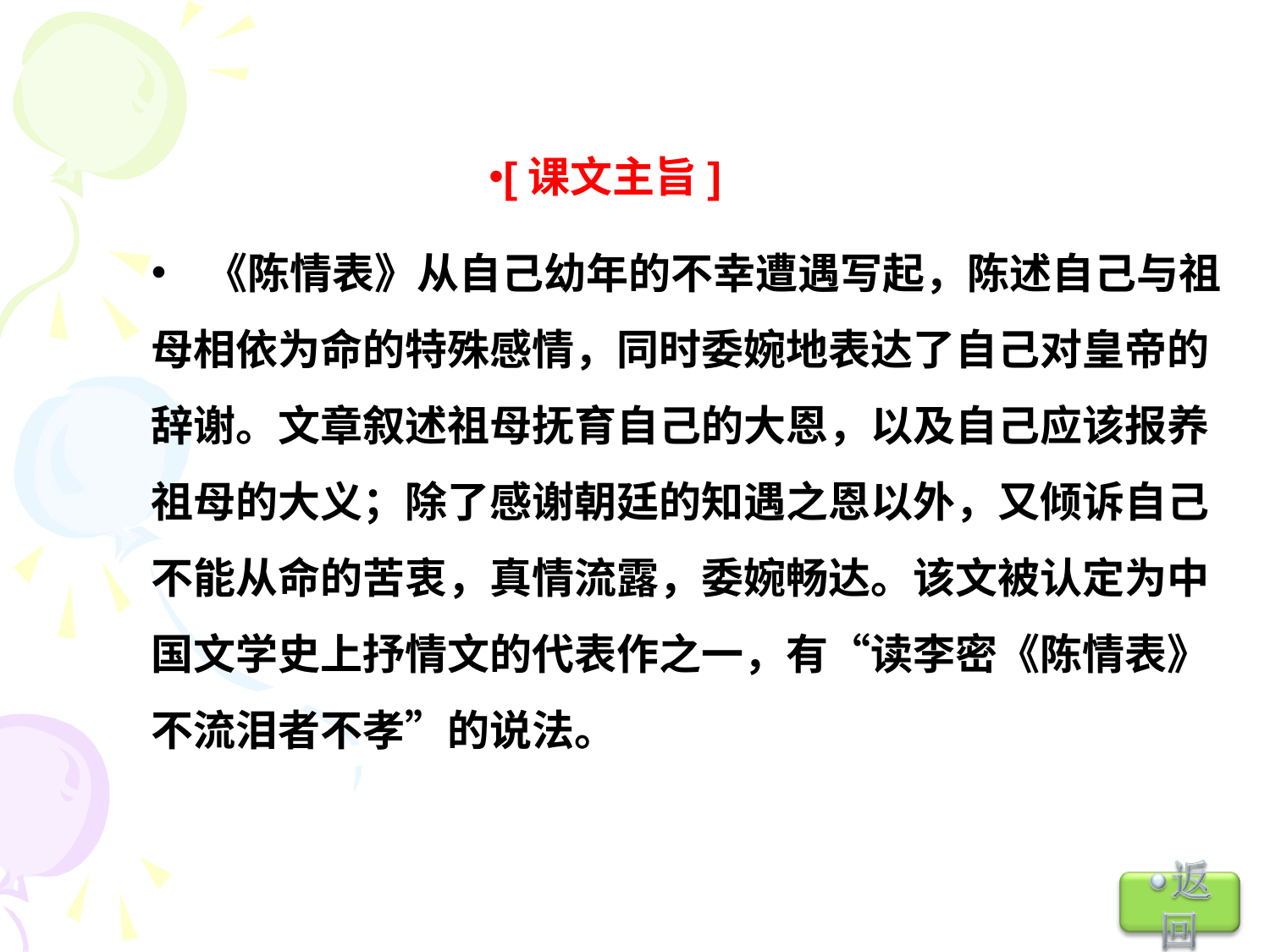

[课文主旨]
   《陈情表》从自己幼年的不幸遭遇写起，陈述自己与祖母相依为命的特殊感情，同时委婉地表达了自己对皇帝的辞谢。文章叙述祖母抚育自己的大恩，以及自己应该报养祖母的大义；除了感谢朝廷的知遇之恩以外，又倾诉自己不能从命的苦衷，真情流露，委婉畅达。该文被认定为中国文学史上抒情文的代表作之一，有“读李密《陈情表》不流泪者不孝”的说法。